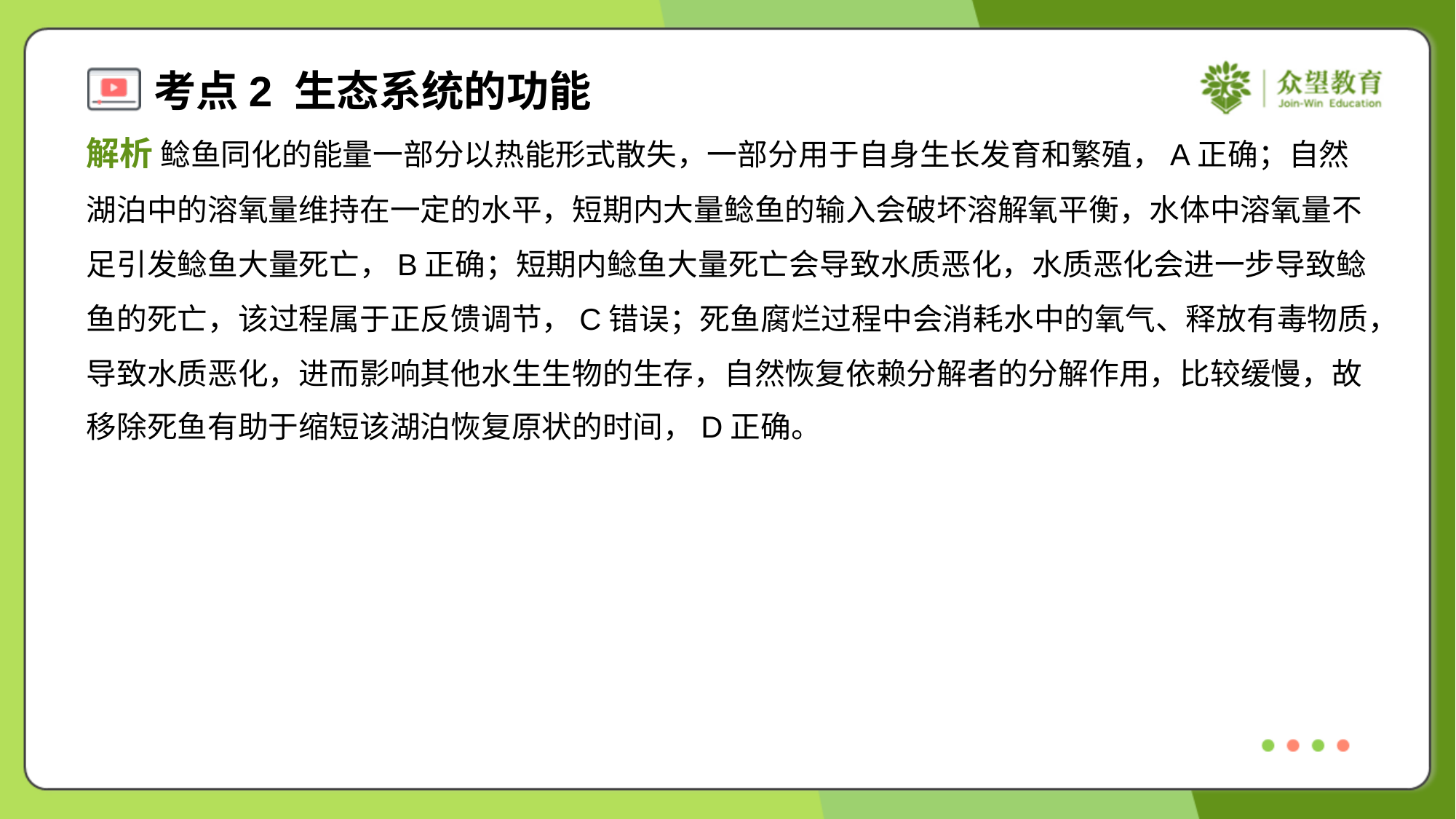

解析 鲶鱼同化的能量一部分以热能形式散失，一部分用于自身生长发育和繁殖，A正确；自然
湖泊中的溶氧量维持在一定的水平，短期内大量鲶鱼的输入会破坏溶解氧平衡，水体中溶氧量不
足引发鲶鱼大量死亡，B正确；短期内鲶鱼大量死亡会导致水质恶化，水质恶化会进一步导致鲶
鱼的死亡，该过程属于正反馈调节，C错误；死鱼腐烂过程中会消耗水中的氧气、释放有毒物质，
导致水质恶化，进而影响其他水生生物的生存，自然恢复依赖分解者的分解作用，比较缓慢，故
移除死鱼有助于缩短该湖泊恢复原状的时间，D正确。